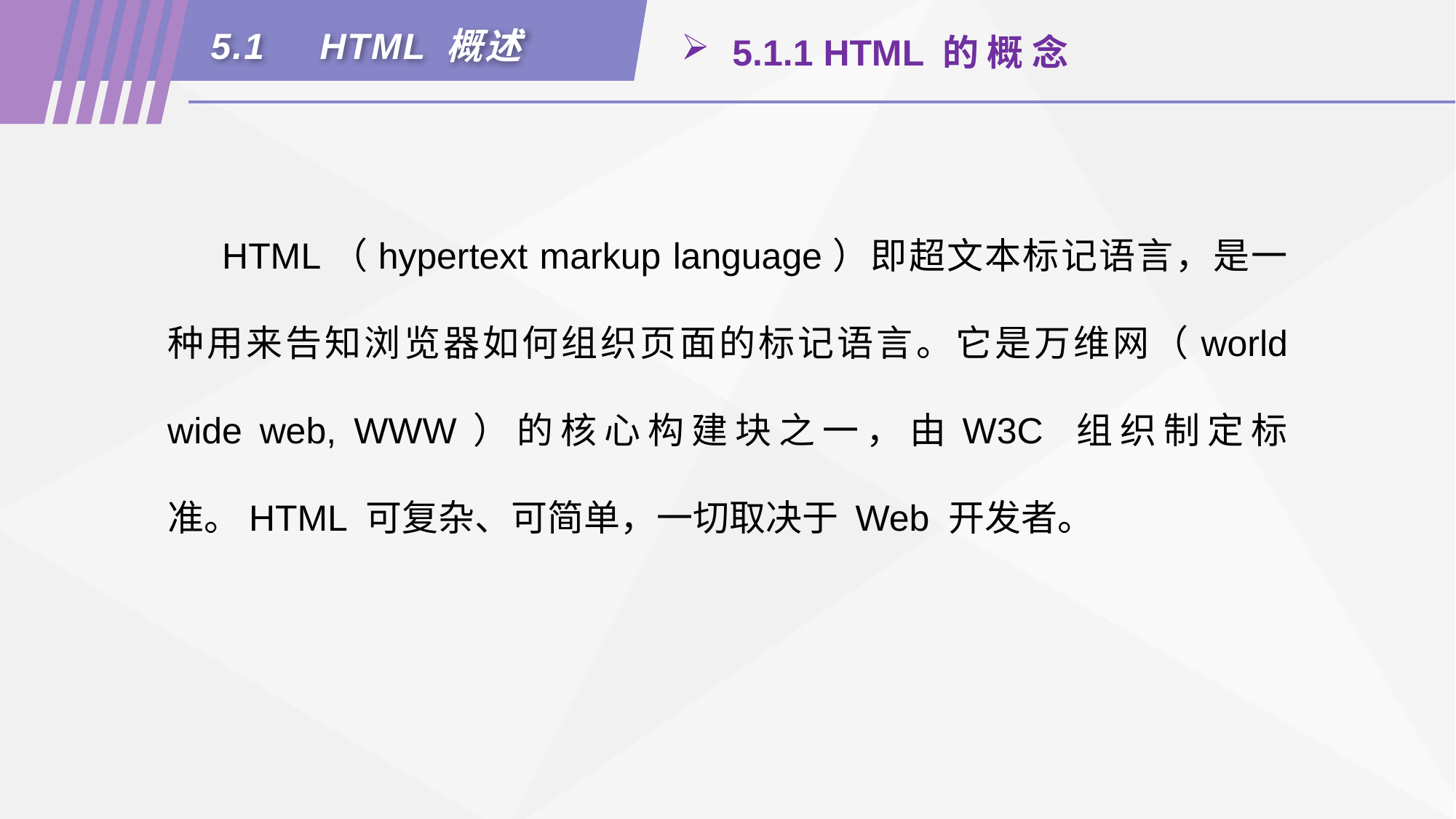

5.1	HTML 概述
 5.1.1 HTML 的 概 念
HTML（hypertext markup language）即超文本标记语言，是一种用来告知浏览器如何组织页面的标记语言。它是万维网（world wide web, WWW）的核心构建块之一，由W3C 组织制定标准。HTML 可复杂、可简单，一切取决于 Web 开发者。